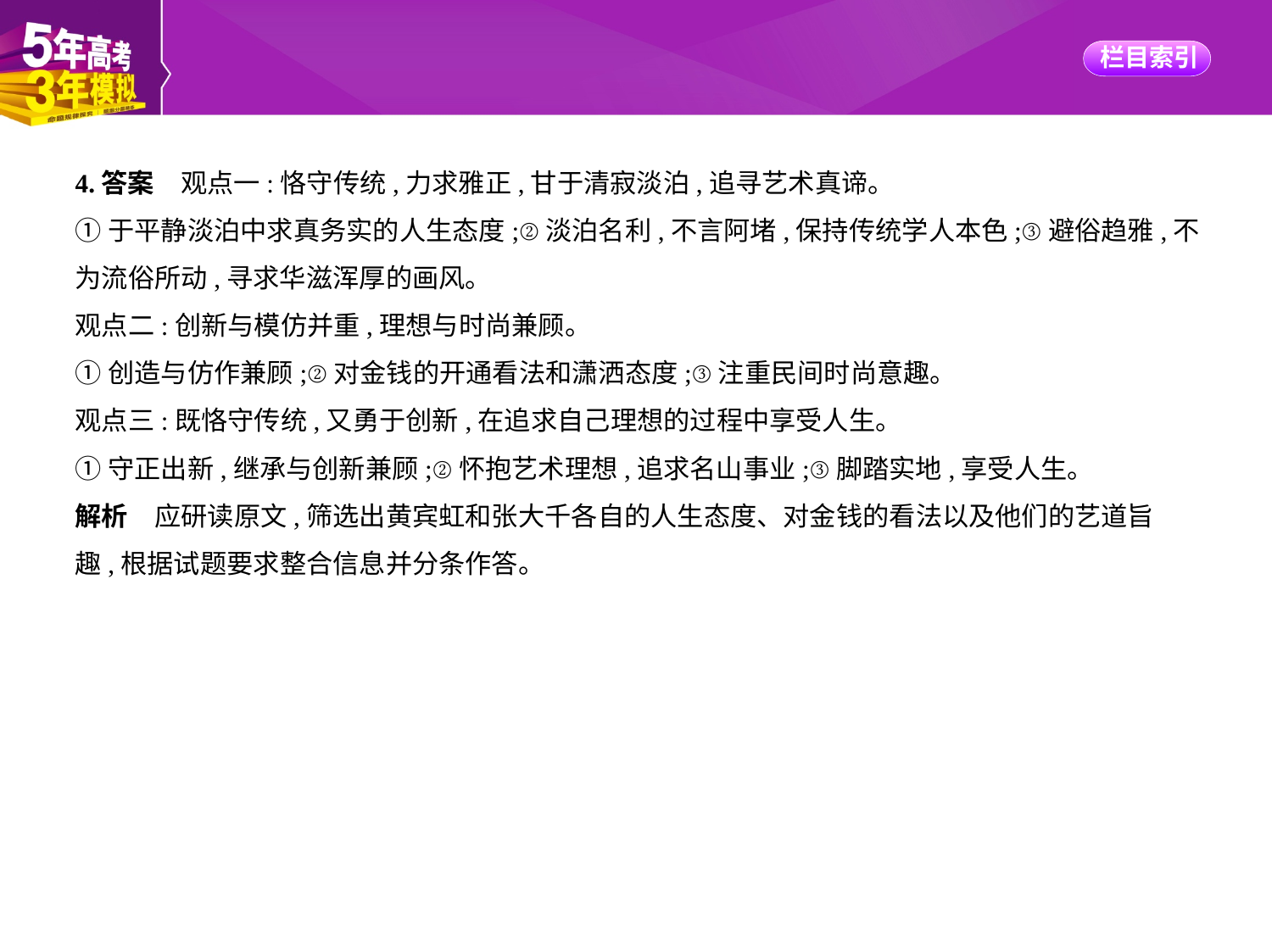

4.答案　观点一:恪守传统,力求雅正,甘于清寂淡泊,追寻艺术真谛。
①于平静淡泊中求真务实的人生态度;②淡泊名利,不言阿堵,保持传统学人本色;③避俗趋雅,不
为流俗所动,寻求华滋浑厚的画风。
观点二:创新与模仿并重,理想与时尚兼顾。
①创造与仿作兼顾;②对金钱的开通看法和潇洒态度;③注重民间时尚意趣。
观点三:既恪守传统,又勇于创新,在追求自己理想的过程中享受人生。
①守正出新,继承与创新兼顾;②怀抱艺术理想,追求名山事业;③脚踏实地,享受人生。
解析　应研读原文,筛选出黄宾虹和张大千各自的人生态度、对金钱的看法以及他们的艺道旨
趣,根据试题要求整合信息并分条作答。